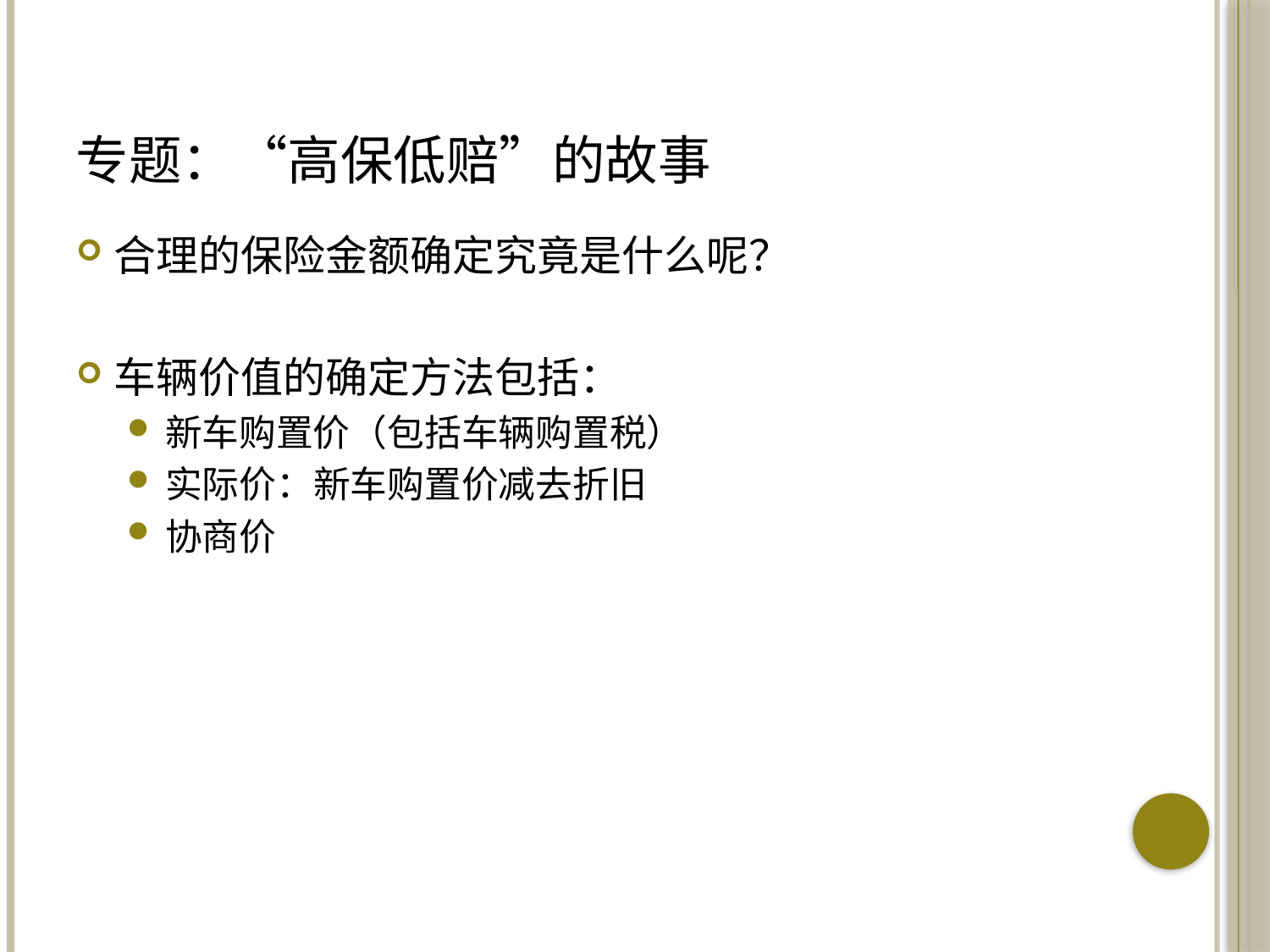

# 专题：“高保低赔”的故事
合理的保险金额确定究竟是什么呢？

车辆价值的确定方法包括：
新车购置价（包括车辆购置税）
实际价：新车购置价减去折旧
协商价